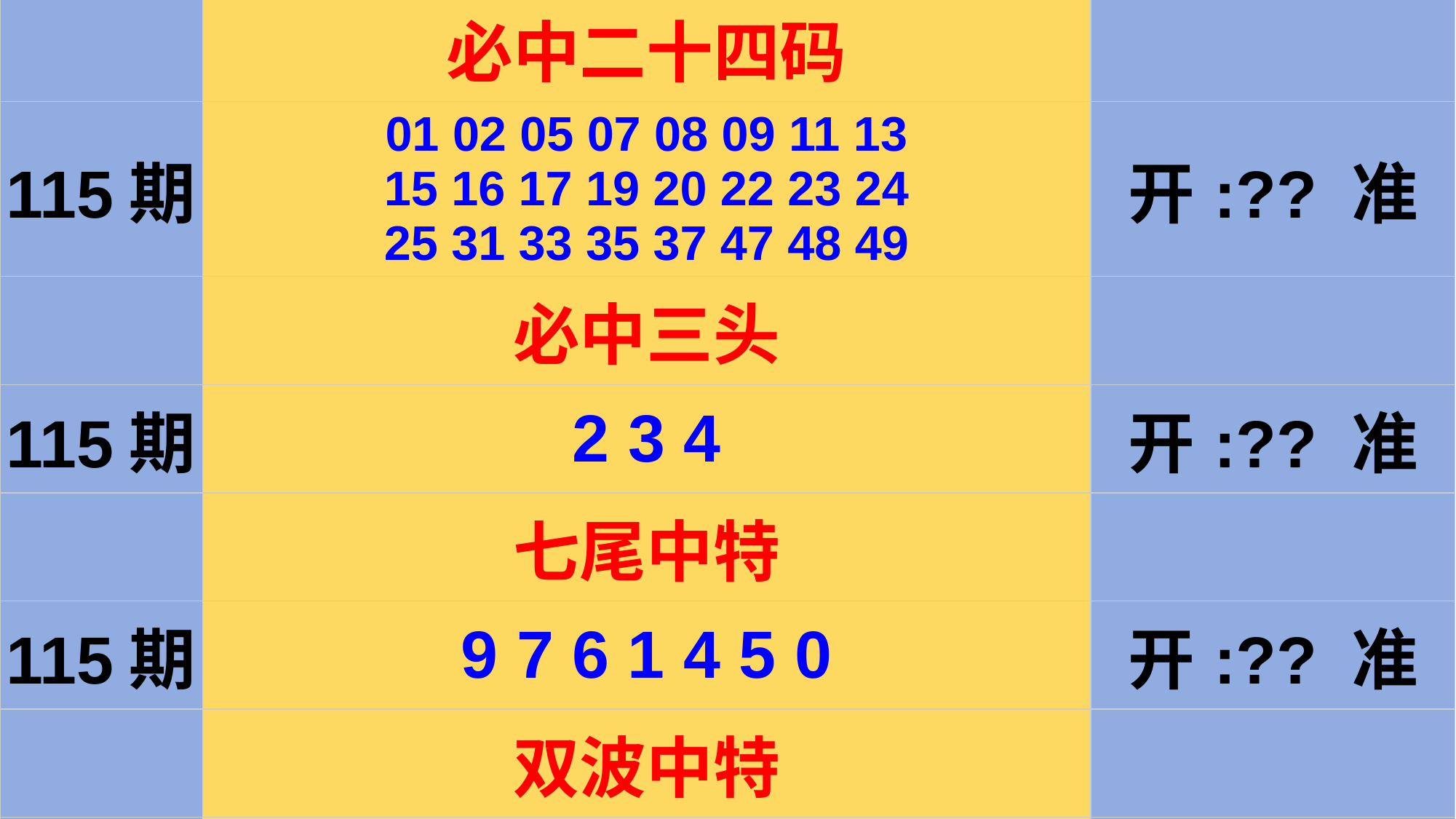

|  | 必中二十四码 |  |
| --- | --- | --- |
| 115期 | 01 02 05 07 08 09 11 13 15 16 17 19 20 22 23 24 25 31 33 35 37 47 48 49 | 开:?? 准 |
|  | 必中三头 |  |
| 115期 | 2 3 4 | 开:?? 准 |
|  | 七尾中特 |  |
| 115期 | 9 7 6 1 4 5 0 | 开:?? 准 |
|  | 双波中特 |  |
| 115期 | 蓝+绿 | 开:?? 准 |
#